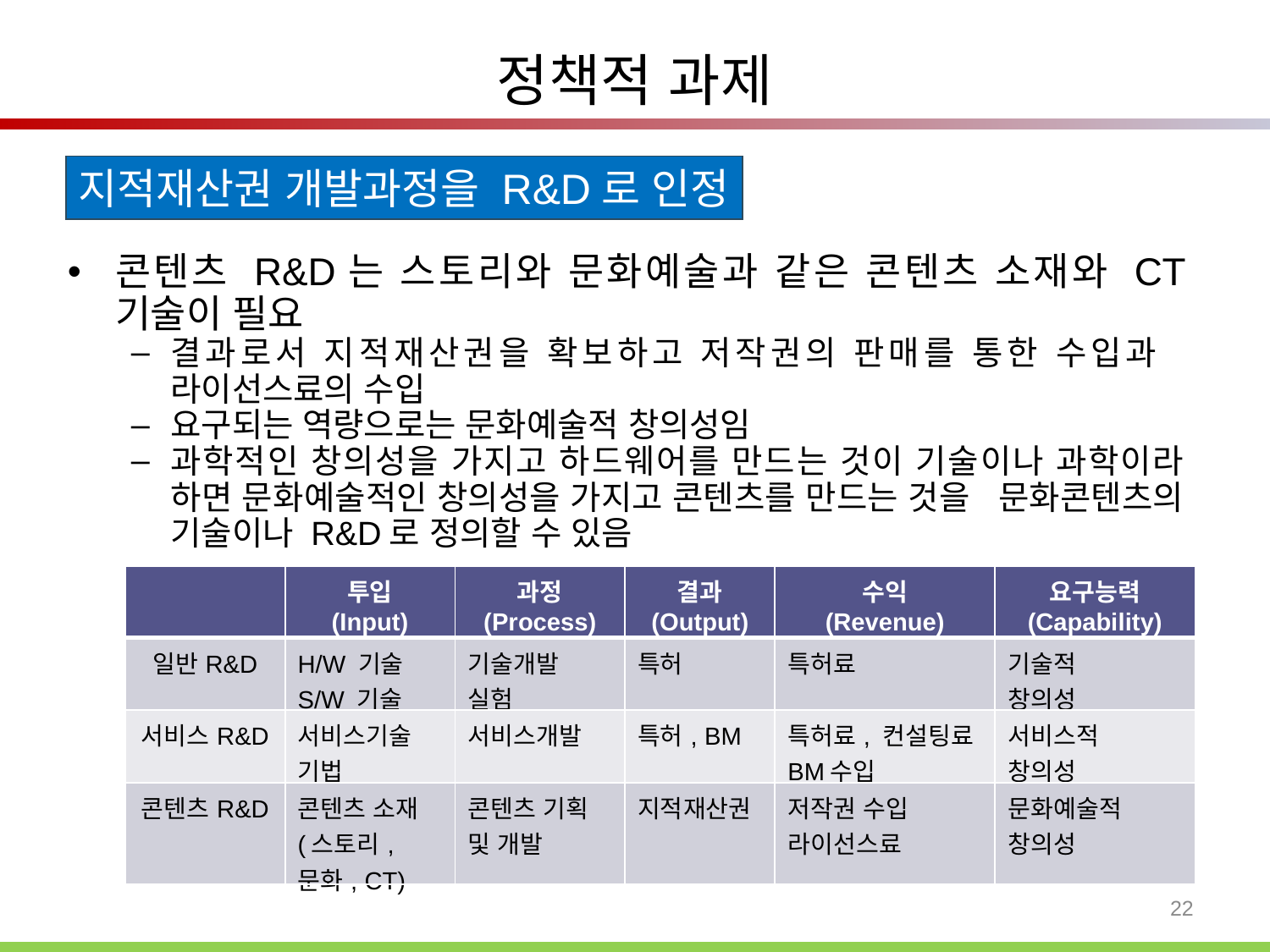

# 정책적 과제
지적재산권 개발과정을 R&D로 인정
콘텐츠 R&D는 스토리와 문화예술과 같은 콘텐츠 소재와 CT 기술이 필요
결과로서 지적재산권을 확보하고 저작권의 판매를 통한 수입과   라이선스료의 수입
요구되는 역량으로는 문화예술적 창의성임
과학적인 창의성을 가지고 하드웨어를 만드는 것이 기술이나 과학이라 하면 문화예술적인 창의성을 가지고 콘텐츠를 만드는 것을   문화콘텐츠의 기술이나 R&D로 정의할 수 있음

|  | 투입 (Input) | 과정 (Process) | 결과 (Output) | 수익 (Revenue) | 요구능력 (Capability) |
| --- | --- | --- | --- | --- | --- |
| 일반R&D | H/W 기술 S/W 기술 | 기술개발 실험 | 특허 | 특허료 | 기술적 창의성 |
| 서비스R&D | 서비스기술 기법 | 서비스개발 | 특허, BM | 특허료, 컨설팅료 BM수입 | 서비스적 창의성 |
| 콘텐츠R&D | 콘텐츠 소재(스토리, 문화, CT) | 콘텐츠 기획 및 개발 | 지적재산권 | 저작권 수입 라이선스료 | 문화예술적 창의성 |
22